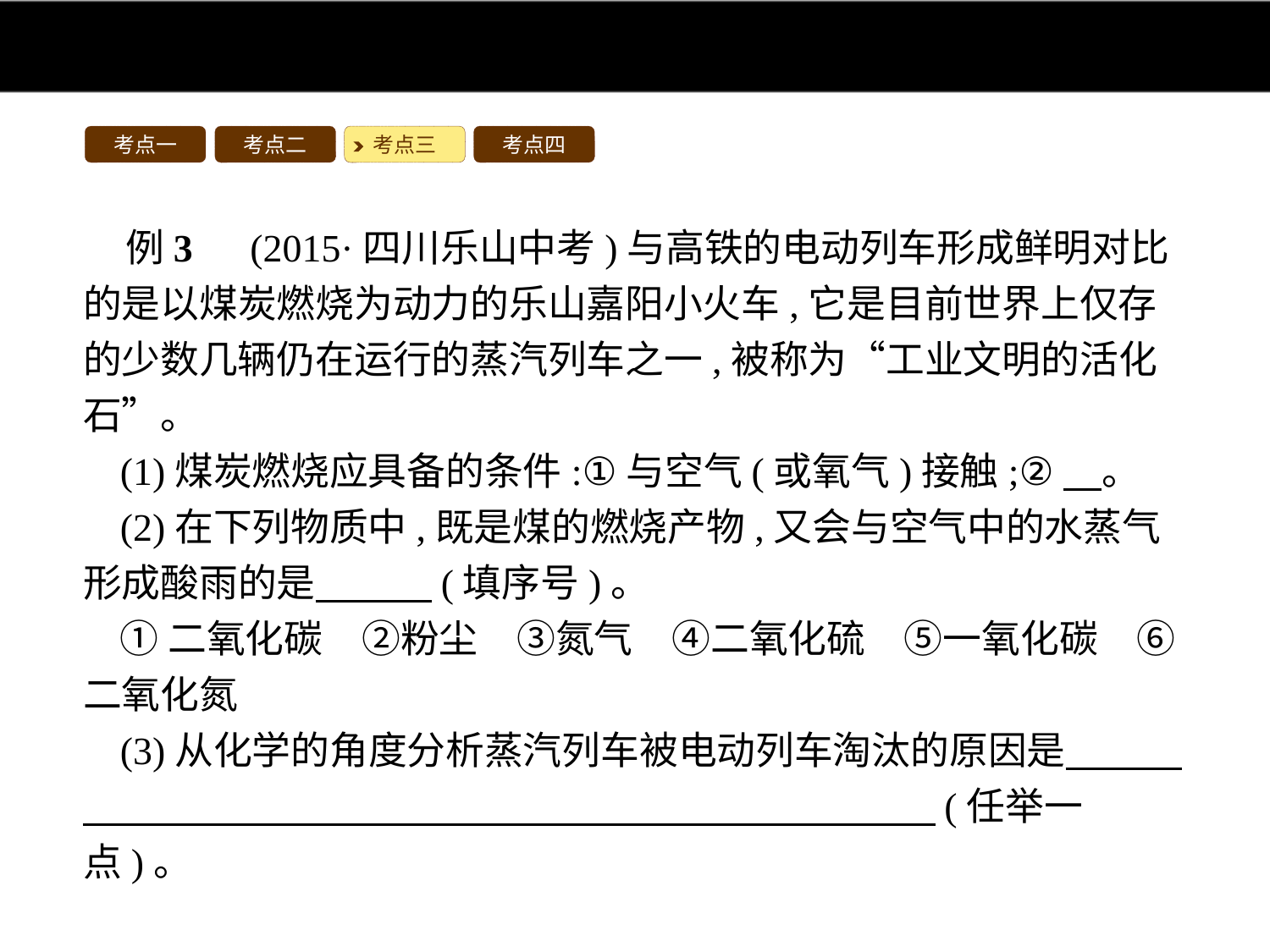

考点一
考点二
考点三
考点四

例3　(2015·四川乐山中考)与高铁的电动列车形成鲜明对比的是以煤炭燃烧为动力的乐山嘉阳小火车,它是目前世界上仅存的少数几辆仍在运行的蒸汽列车之一,被称为“工业文明的活化石”。
(1)煤炭燃烧应具备的条件:①与空气(或氧气)接触;②　。
(2)在下列物质中,既是煤的燃烧产物,又会与空气中的水蒸气形成酸雨的是　　　(填序号)。
①二氧化碳　②粉尘　③氮气　④二氧化硫　⑤一氧化碳　⑥二氧化氮
(3)从化学的角度分析蒸汽列车被电动列车淘汰的原因是　　　　　　　　　　　　　　　　　　　　　　　　　(任举一点)。